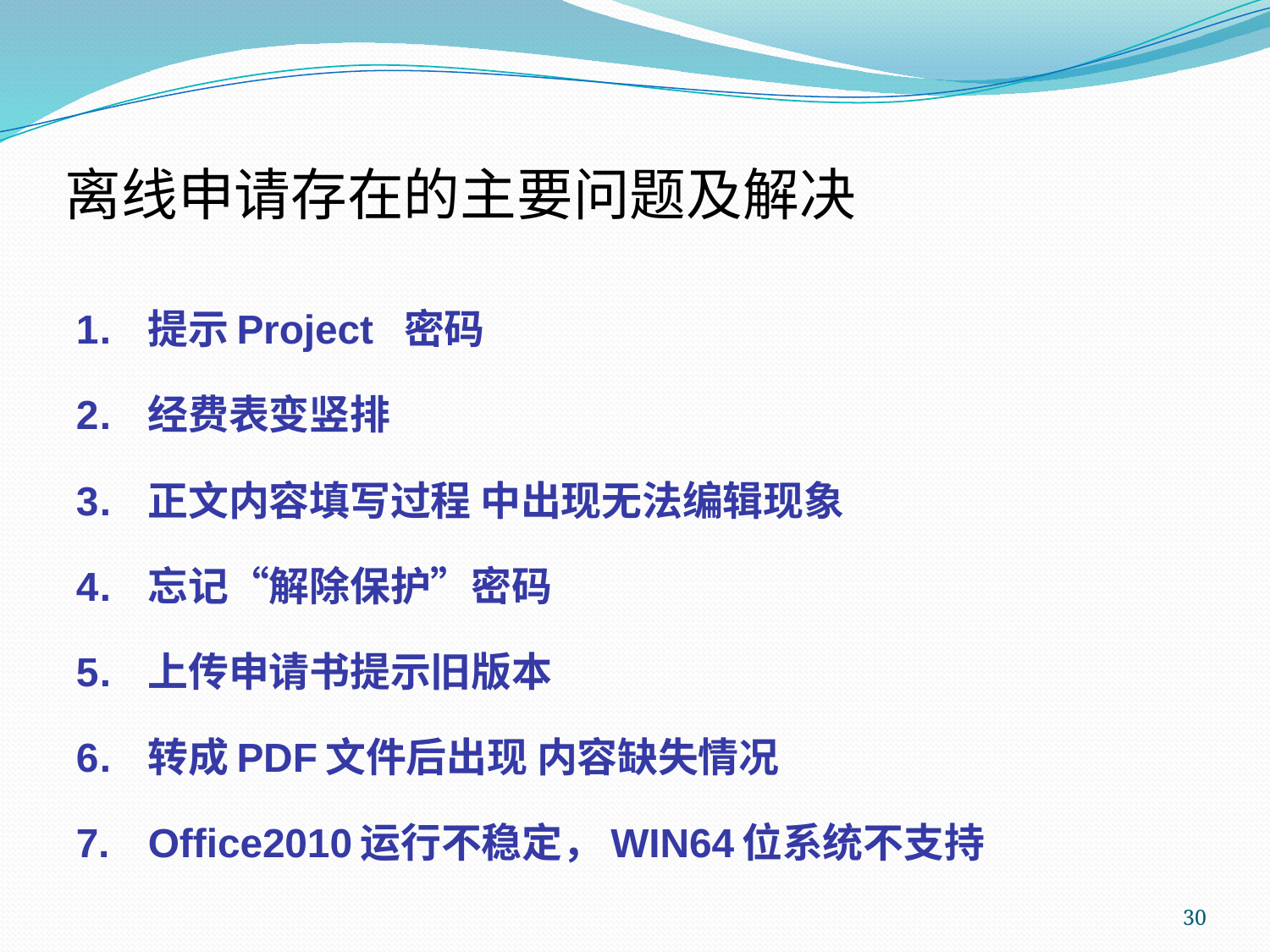

# 离线申请存在的主要问题及解决
提示Project  密码
经费表变竖排
正文内容填写过程 中出现无法编辑现象
忘记“解除保护”密码
上传申请书提示旧版本
转成PDF文件后出现 内容缺失情况
Office2010运行不稳定，WIN64位系统不支持
30